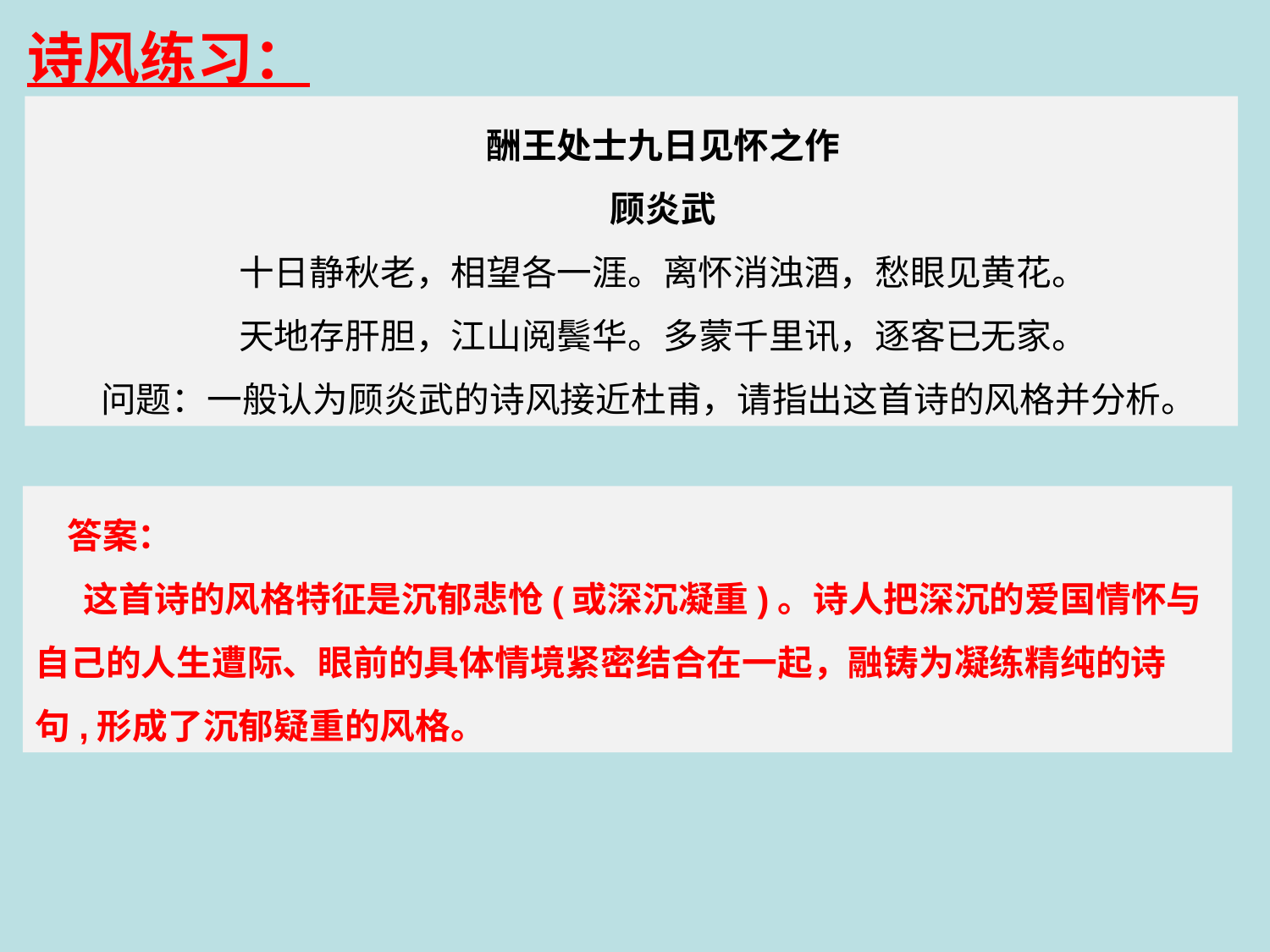

诗风练习：
酬王处士九日见怀之作
顾炎武
十日静秋老，相望各一涯。离怀消浊酒，愁眼见黄花。
天地存肝胆，江山阅鬓华。多蒙千里讯，逐客已无家。
问题：一般认为顾炎武的诗风接近杜甫，请指出这首诗的风格并分析。
   答案：
     这首诗的风格特征是沉郁悲怆(或深沉凝重)。诗人把深沉的爱国情怀与自己的人生遭际、眼前的具体情境紧密结合在一起，融铸为凝练精纯的诗句,形成了沉郁疑重的风格。